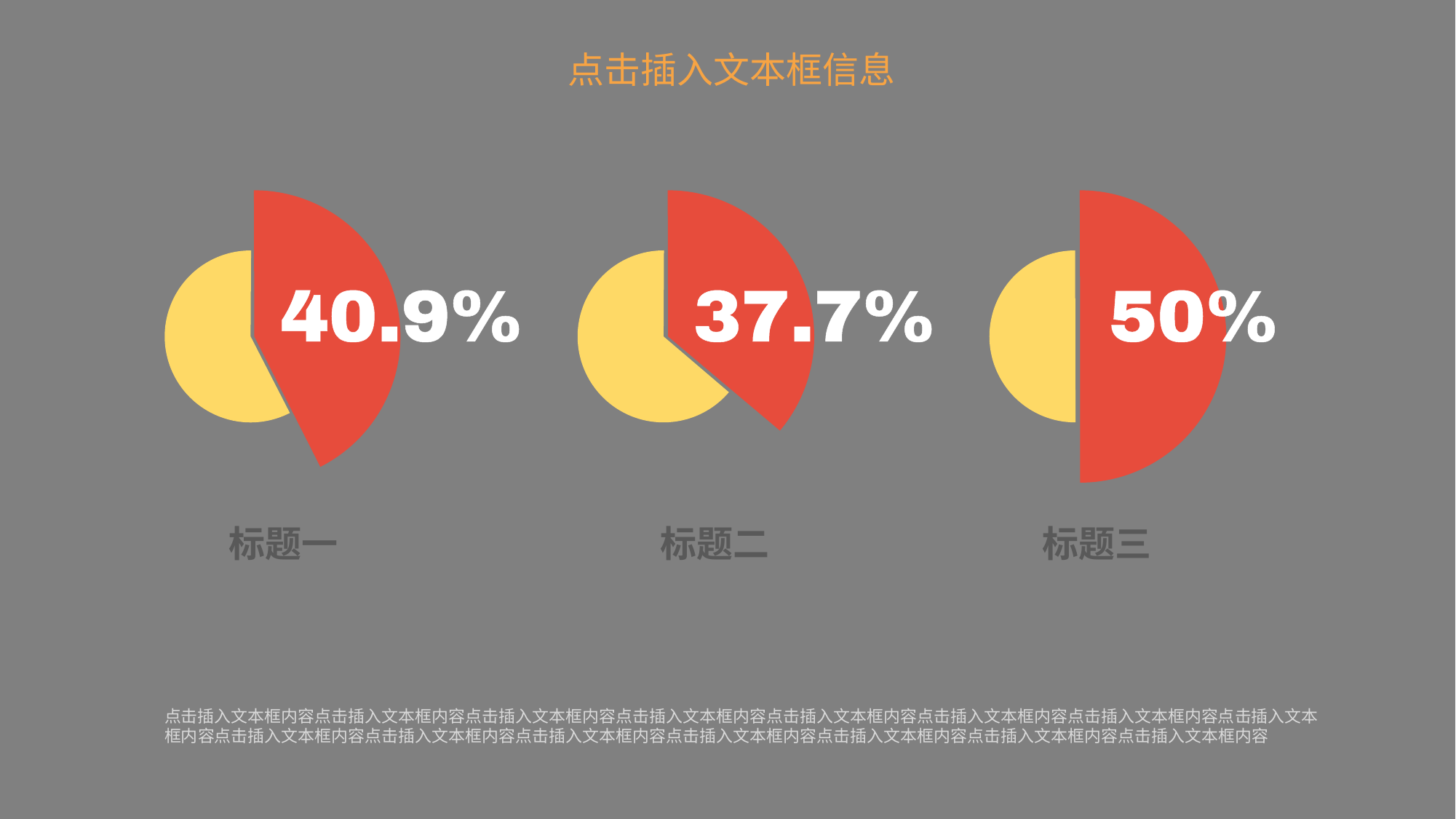

点击插入文本框信息

40.9%
37.7%
50%
标题一
标题二
标题三
点击插入文本框内容点击插入文本框内容点击插入文本框内容点击插入文本框内容点击插入文本框内容点击插入文本框内容点击插入文本框内容点击插入文本框内容点击插入文本框内容点击插入文本框内容点击插入文本框内容点击插入文本框内容点击插入文本框内容点击插入文本框内容点击插入文本框内容